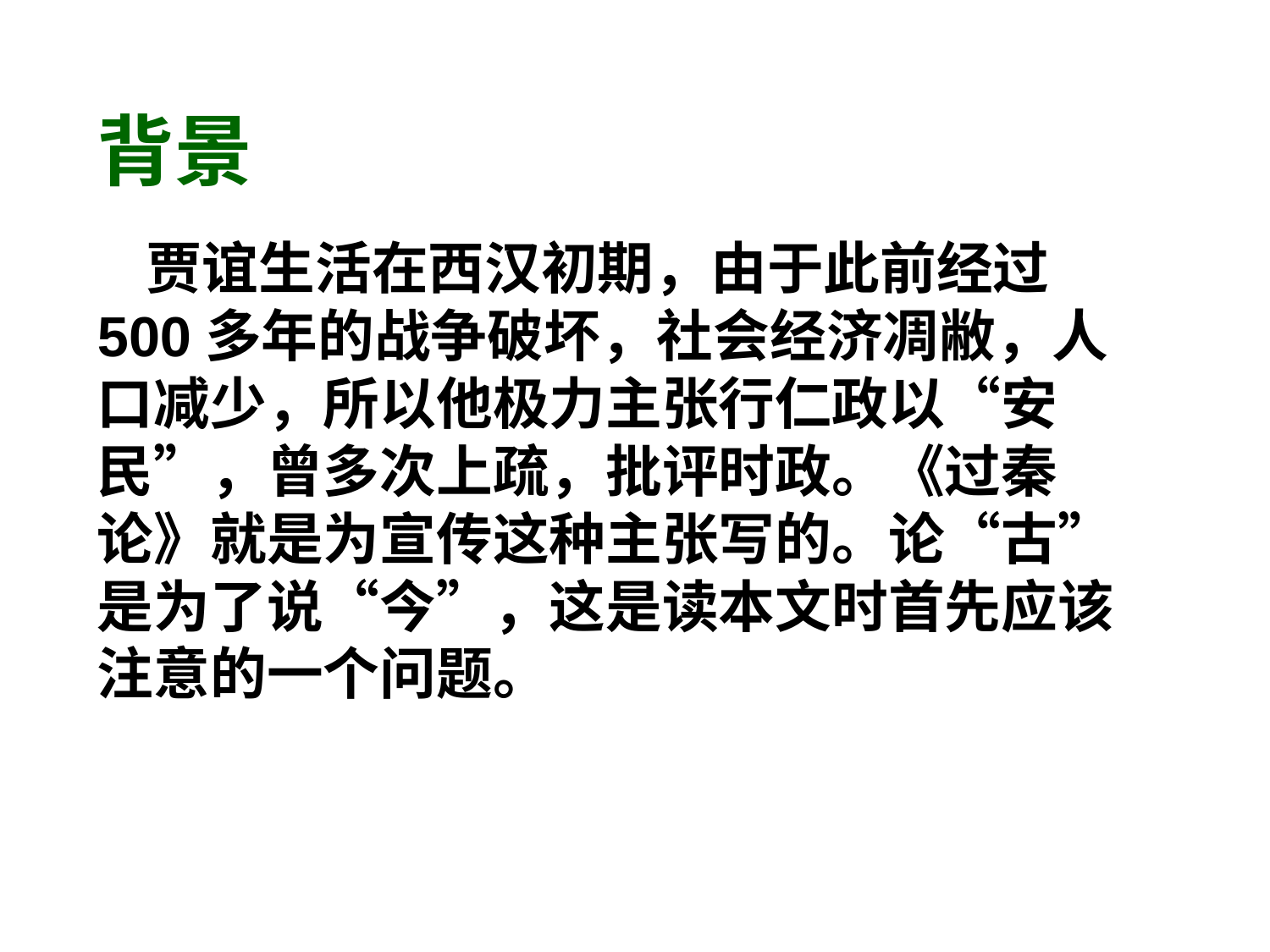

背景

    贾谊生活在西汉初期，由于此前经过500多年的战争破坏，社会经济凋敝，人口减少，所以他极力主张行仁政以“安民”，曾多次上疏，批评时政。《过秦论》就是为宣传这种主张写的。论“古”是为了说“今”，这是读本文时首先应该注意的一个问题。